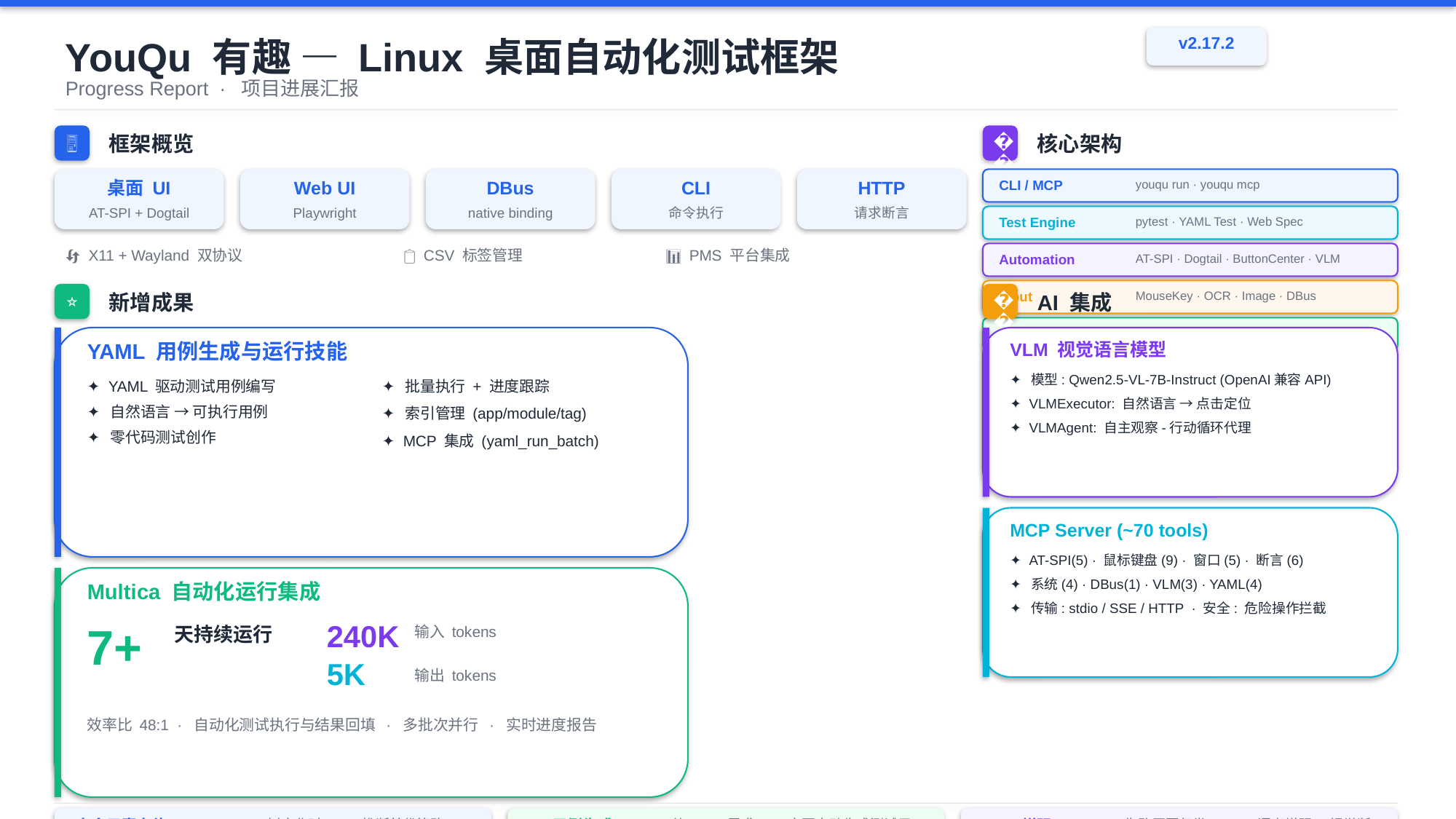

YouQu 有趣 — Linux 桌面自动化测试框架

v2.17.2
Progress Report  ·  项目进展汇报

🖥
框架概览

🏗
核心架构

桌面 UI
Web UI
DBus
CLI
HTTP
CLI / MCP
youqu run · youqu mcp
AT-SPI + Dogtail
Playwright
native binding
命令执行
请求断言

Test Engine
pytest · YAML Test · Web Spec
🔄  X11 + Wayland 双协议
📋  CSV 标签管理
📊  PMS 平台集成
🌍  远程分布式执行

Automation
AT-SPI · Dogtail · ButtonCenter · VLM

Input
MouseKey · OCR · Image · DBus

⭐
新增成果

🤖
AI 集成

Protocol
X11 (xdotool) · Wayland (ydotool)

YAML 用例生成与运行技能
VLM 视觉语言模型
✦  模型: Qwen2.5-VL-7B-Instruct (OpenAI兼容API)
✦  YAML 驱动测试用例编写
✦  批量执行 + 进度跟踪
✦  VLMExecutor: 自然语言 → 点击定位
✦  自然语言 → 可执行用例
✦  索引管理 (app/module/tag)
✦  VLMAgent: 自主观察-行动循环代理
✦  零代码测试创作
✦  MCP 集成 (yaml_run_batch)

MCP Server (~70 tools)
✦  AT-SPI(5) · 鼠标键盘(9) · 窗口(5) · 断言(6)

✦  系统(4) · DBus(1) · VLM(3) · YAML(4)
Multica 自动化运行集成
✦  传输: stdio / SSE / HTTP  · 安全: 危险操作拦截
7+
240K
天持续运行
输入 tokens
5K
输出 tokens
效率比 48:1  ·  自动化测试执行与结果回填  ·  多批次并行  ·  实时进度报告

自愈元素定位
AT-SPI 树变化时 LLM 推断替代策略
AI 用例生成
从 PMS 需求/PR 变更自动生成测试用例
VLM 增强
失败原因归类 / OCR 语义增强 / 视觉断言